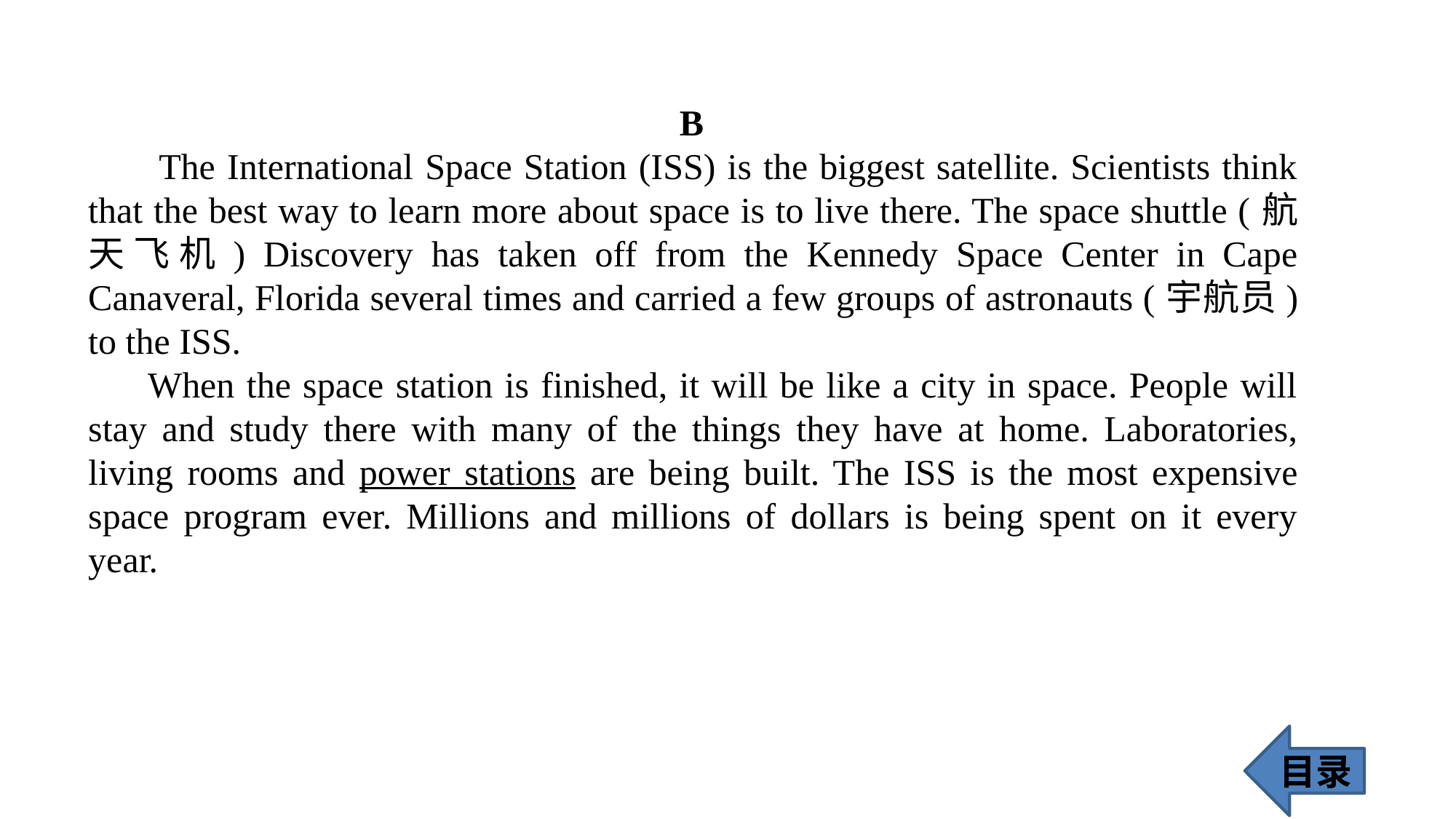

B
      The International Space Station (ISS) is the biggest satellite. Scientists think that the best way to learn more about space is to live there. The space shuttle (航天飞机) Discovery has taken off from the Kennedy Space Center in Cape Canaveral, Florida several times and carried a few groups of astronauts (宇航员) to the ISS.
     When the space station is finished, it will be like a city in space. People will stay and study there with many of the things they have at home. Laboratories, living rooms and power stations are being built. The ISS is the most expensive space program ever. Millions and millions of dollars is being spent on it every year.
目录
37